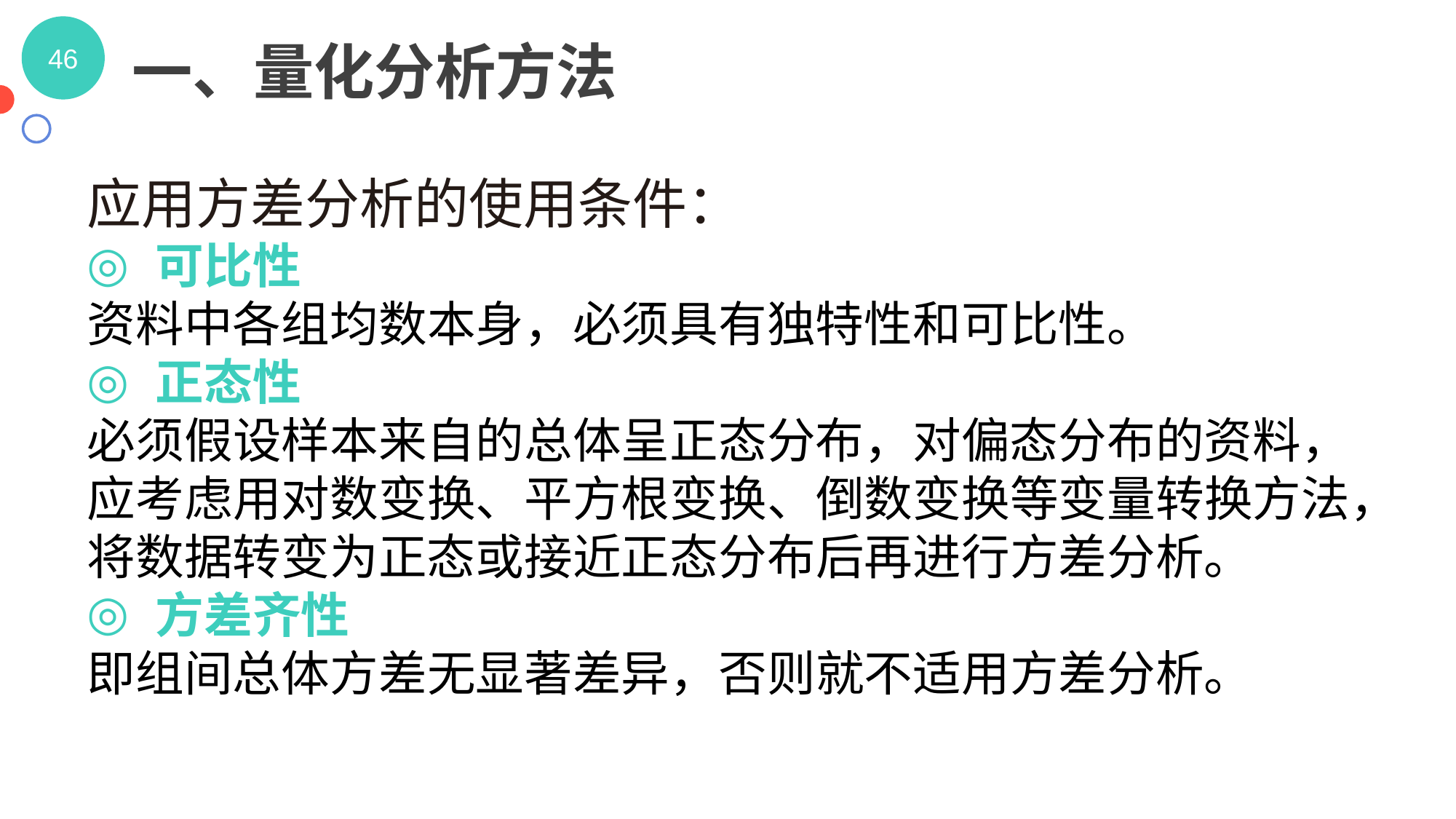

一、量化分析方法
应用方差分析的使用条件：
可比性
资料中各组均数本身，必须具有独特性和可比性。
正态性
必须假设样本来自的总体呈正态分布，对偏态分布的资料，应考虑用对数变换、平方根变换、倒数变换等变量转换方法，将数据转变为正态或接近正态分布后再进行方差分析。
方差齐性
即组间总体方差无显著差异，否则就不适用方差分析。